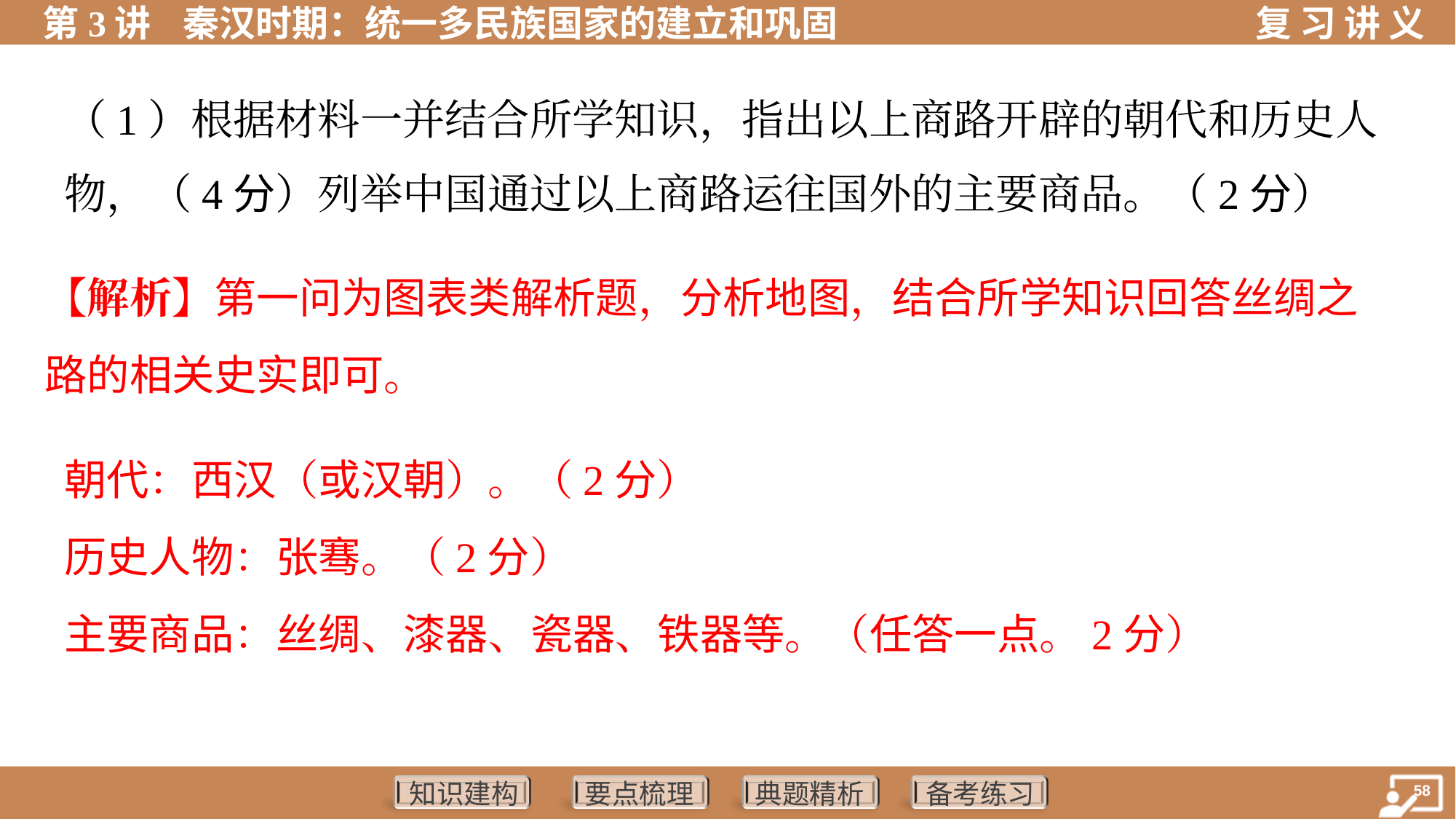

（1）根据材料一并结合所学知识，指出以上商路开辟的朝代和历史人
物，（4分）列举中国通过以上商路运往国外的主要商品。（2分）
【解析】第一问为图表类解析题，分析地图，结合所学知识回答丝绸之
路的相关史实即可。
朝代：西汉（或汉朝）。（2分）
历史人物：张骞。（2分）
主要商品：丝绸、漆器、瓷器、铁器等。（任答一点。2分）